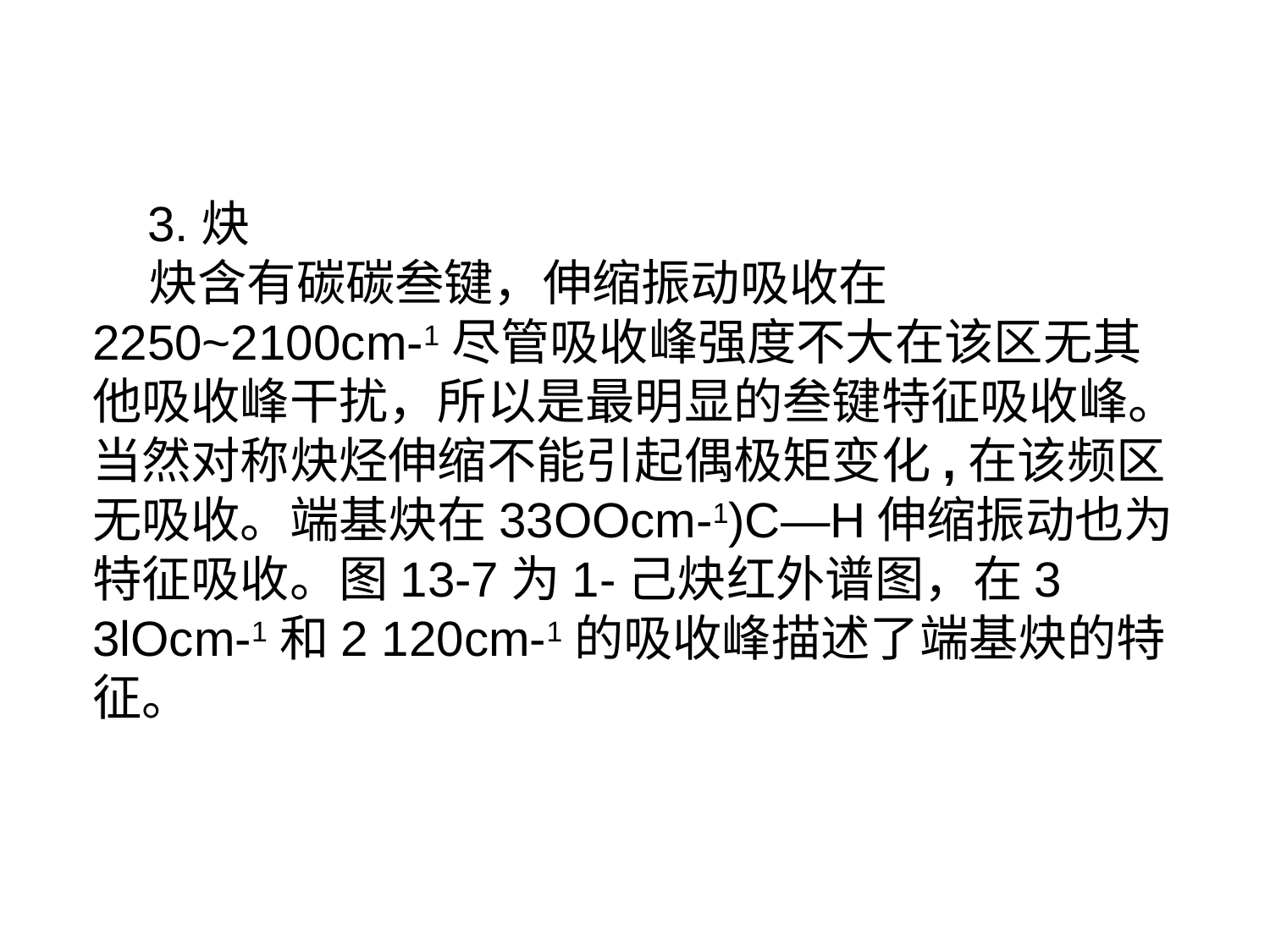

3.炔
    炔含有碳碳叁键，伸缩振动吸收在2250~2100cm-1尽管吸收峰强度不大在该区无其他吸收峰干扰，所以是最明显的叁键特征吸收峰。当然对称炔烃伸缩不能引起偶极矩变化,在该频区无吸收。端基炔在33OOcm-1)C—H伸缩振动也为特征吸收。图13-7为1-己炔红外谱图，在3 3lOcm-1和2 120cm-1的吸收峰描述了端基炔的特征。